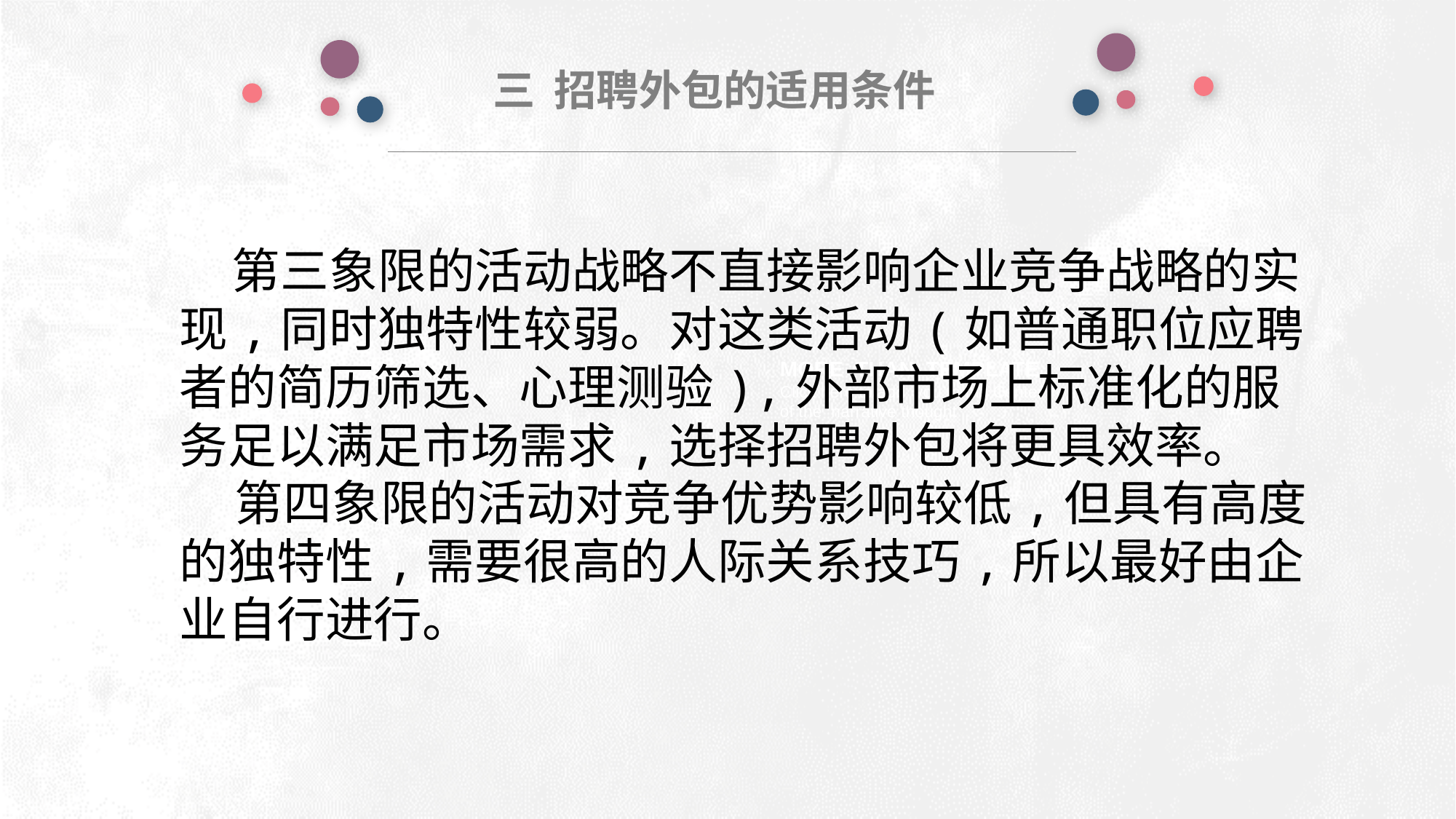

三  招聘外包的适用条件

e7d195523061f1c0deeec63e560781cfd59afb0ea006f2a87ABB68BF51EA6619813959095094C18C62A12F549504892A4AAA8C1554C6663626E05CA27F281A14E6983772AFC3FB97135759321DEA3D70CCCB10945EC5A0322096E752803368C2184698845E3CCD6DB7F651295A8E4F3FDC19EA64A2B4A4AC1434B55AAE41CF0BF61B375C23F3039959E085EE760725AA
    第三象限的活动战略不直接影响企业竞争战略的实现,同时独特性较弱。对这类活动(如普通职位应聘者的简历筛选、心理测验),外部市场上标准化的服务足以满足市场需求,选择招聘外包将更具效率。
    第四象限的活动对竞争优势影响较低,但具有高度的独特性,需要很高的人际关系技巧,所以最好由企业自行进行。

MORE  THAN  TEMPLATE
Click here to add  you to the Center
of the  narrative thought